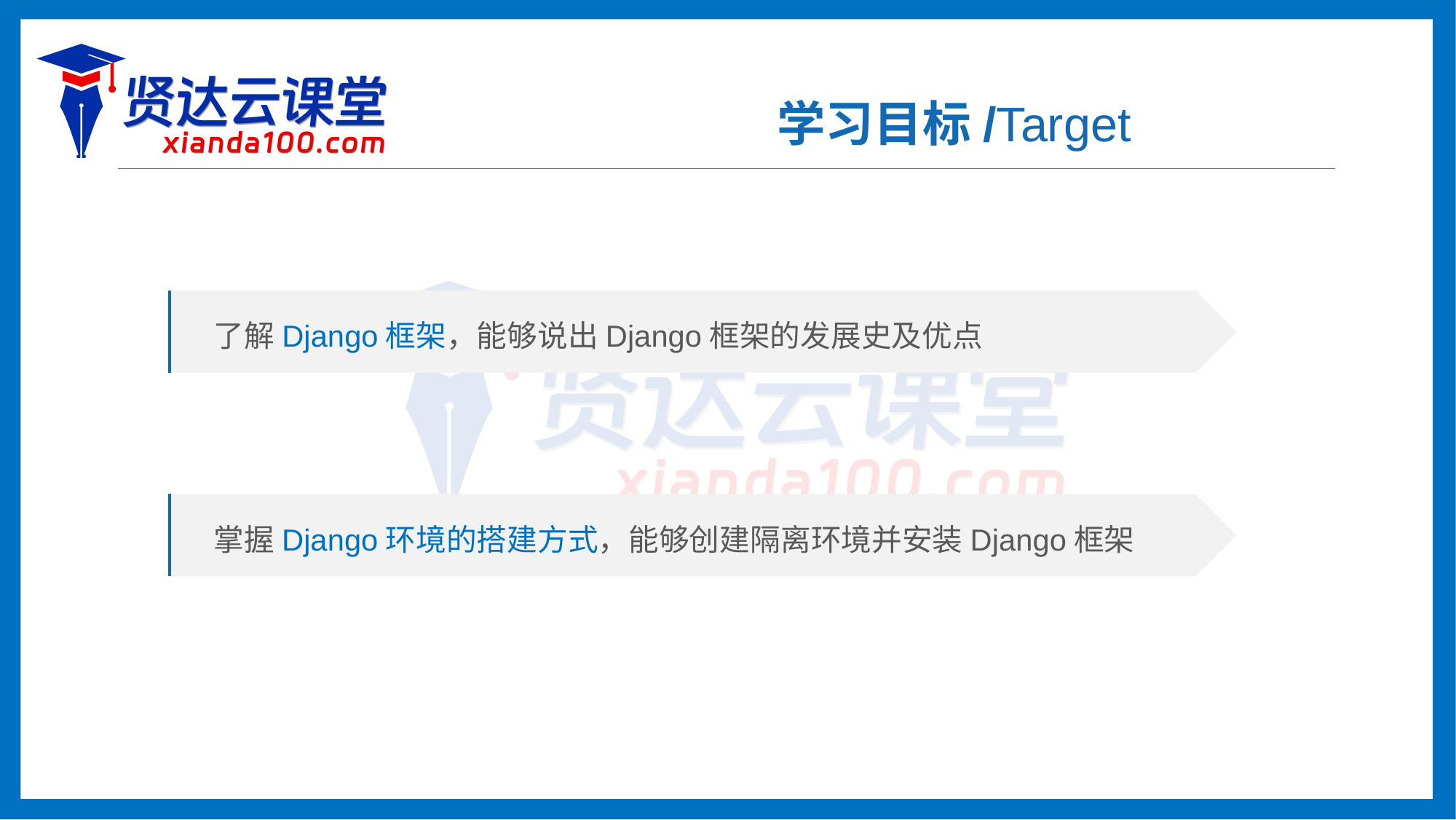

学习目标/Target
    了解Django框架，能够说出Django框架的发展史及优点

    掌握Django环境的搭建方式，能够创建隔离环境并安装Django框架